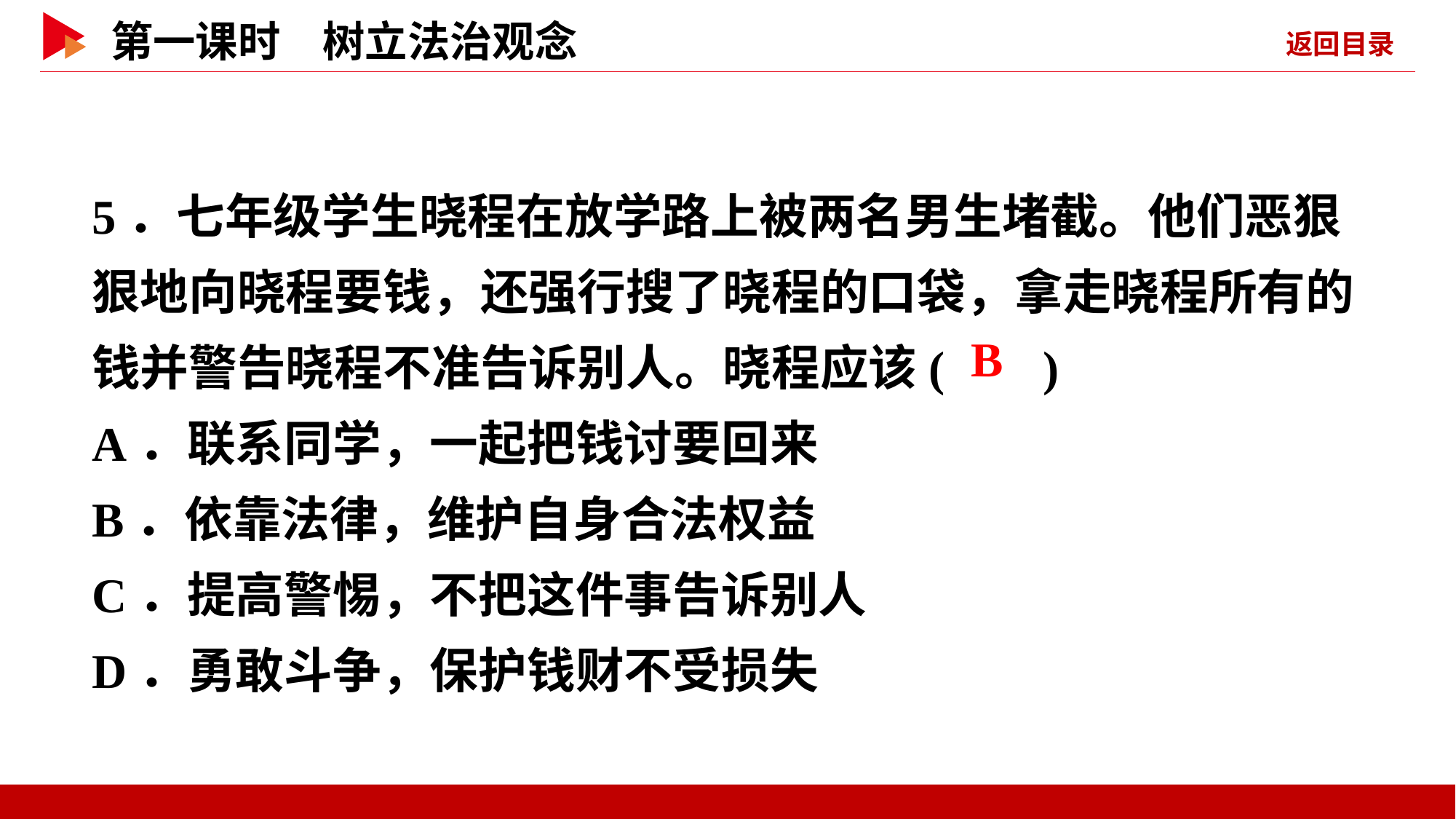

5．七年级学生晓程在放学路上被两名男生堵截。他们恶狠狠地向晓程要钱，还强行搜了晓程的口袋，拿走晓程所有的钱并警告晓程不准告诉别人。晓程应该(        )
A．联系同学，一起把钱讨要回来
B．依靠法律，维护自身合法权益
C．提高警惕，不把这件事告诉别人
D．勇敢斗争，保护钱财不受损失
   B